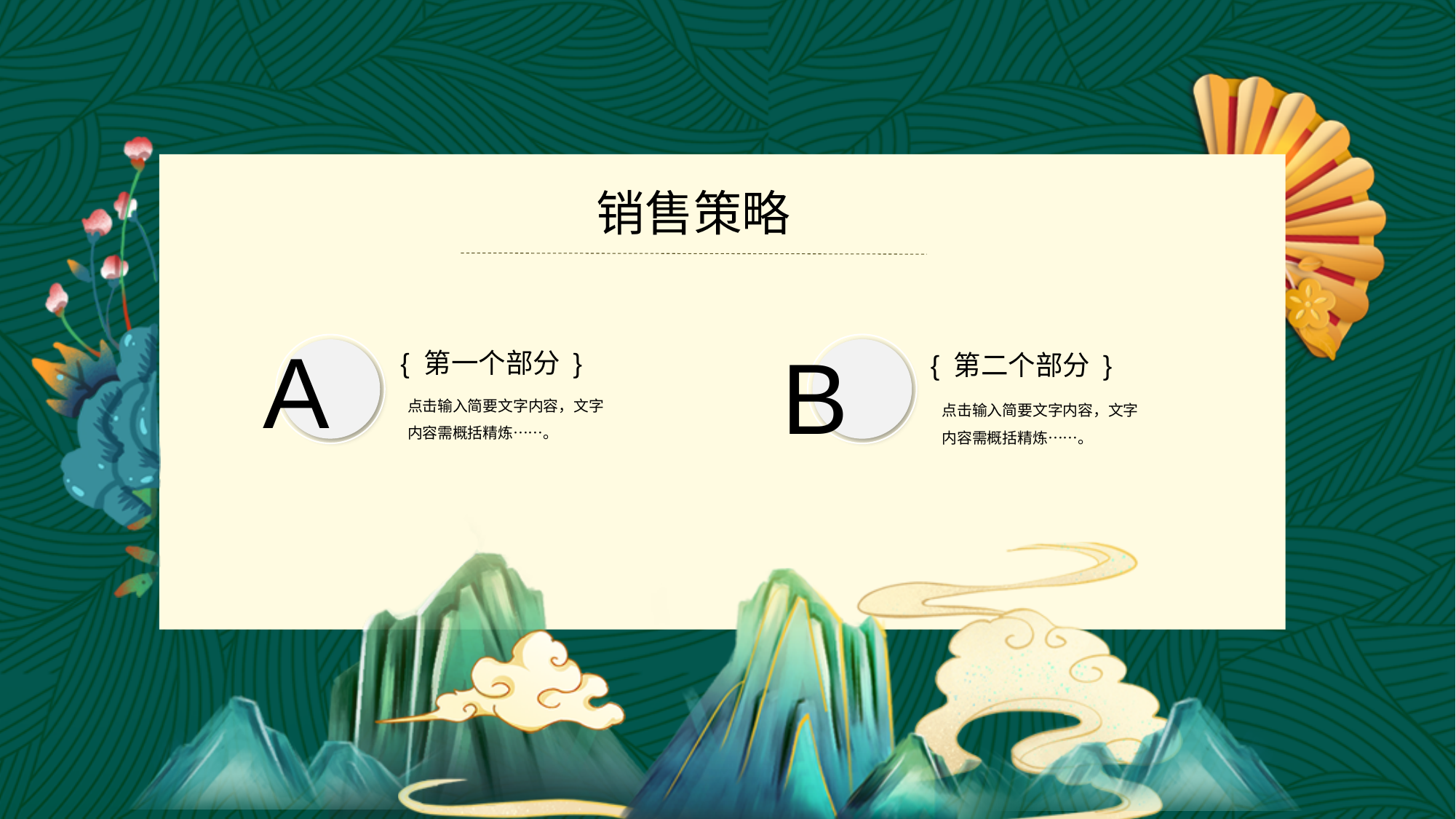

销售策略
A

{ 第一个部分 }
点击输入简要文字内容，文字内容需概括精炼……。
B

{ 第二个部分 }
点击输入简要文字内容，文字内容需概括精炼……。